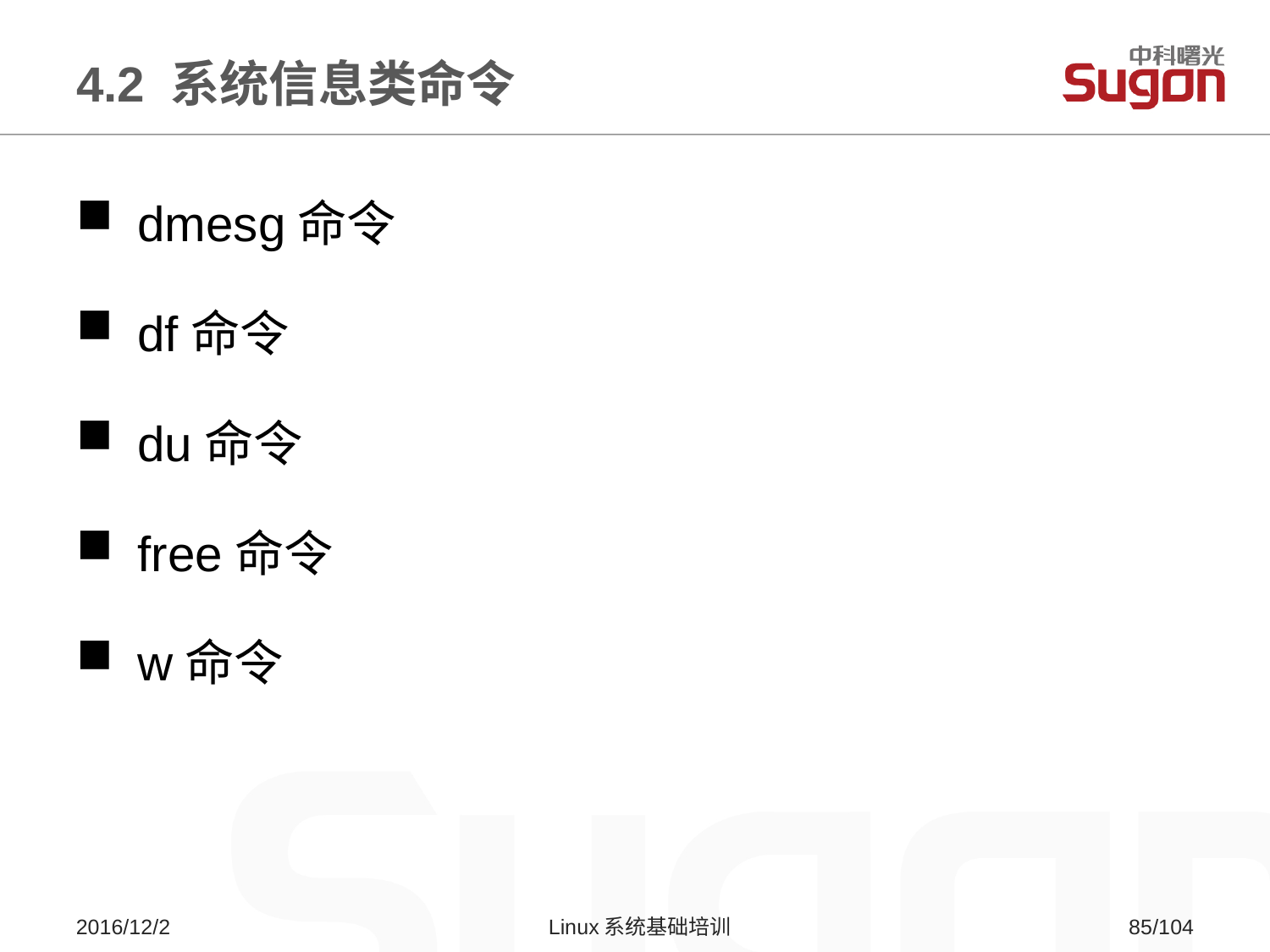

# 4.2 系统信息类命令
 dmesg命令
 df命令
 du命令
 free命令
 w命令